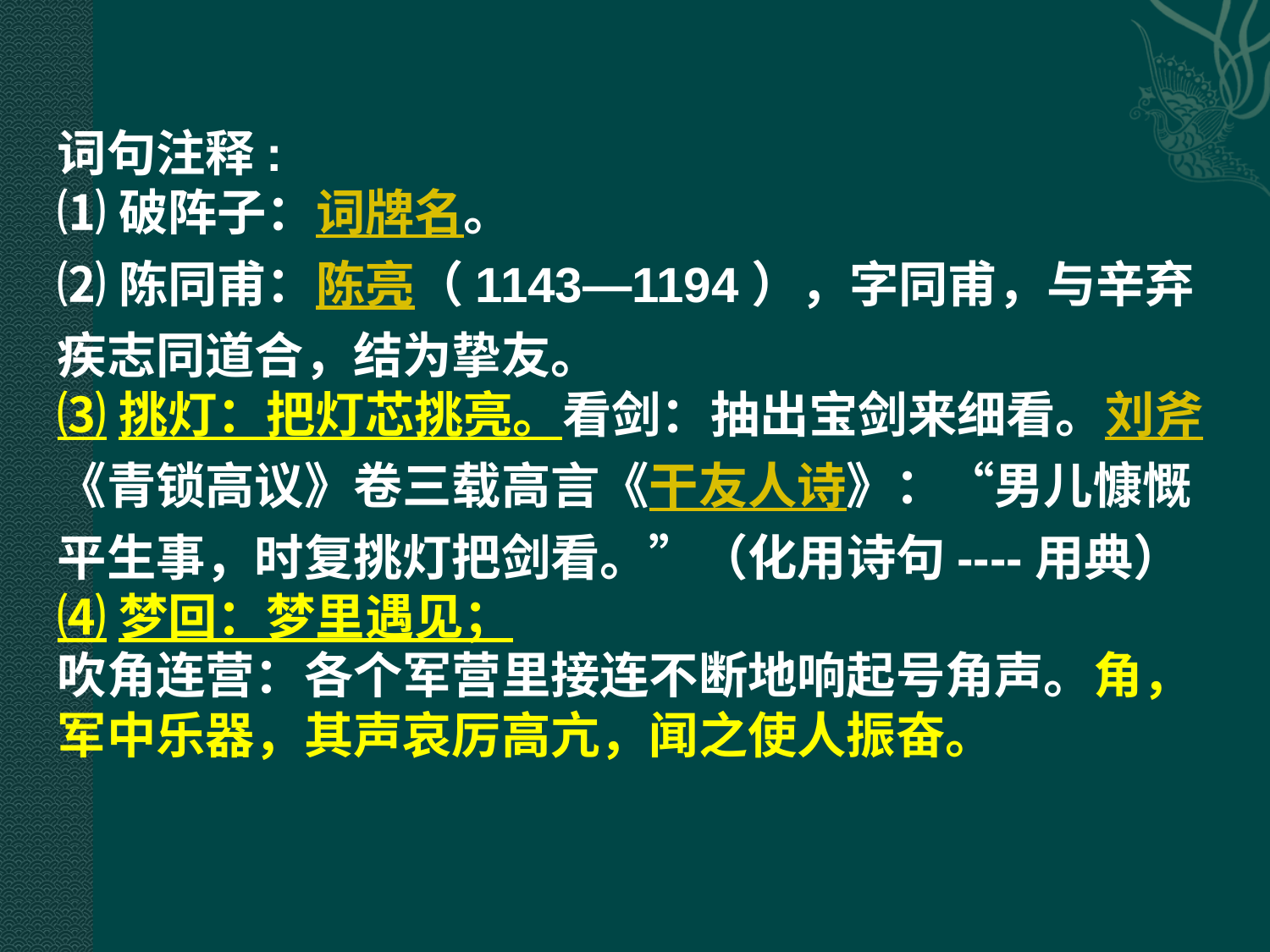

词句注释:
⑴破阵子：词牌名。
⑵陈同甫：陈亮（1143—1194），字同甫，与辛弃疾志同道合，结为挚友。
⑶挑灯：把灯芯挑亮。看剑：抽出宝剑来细看。刘斧《青锁高议》卷三载高言《干友人诗》：“男儿慷慨平生事，时复挑灯把剑看。”（化用诗句----用典）
⑷梦回：梦里遇见；
吹角连营：各个军营里接连不断地响起号角声。角，军中乐器，其声哀厉高亢，闻之使人振奋。